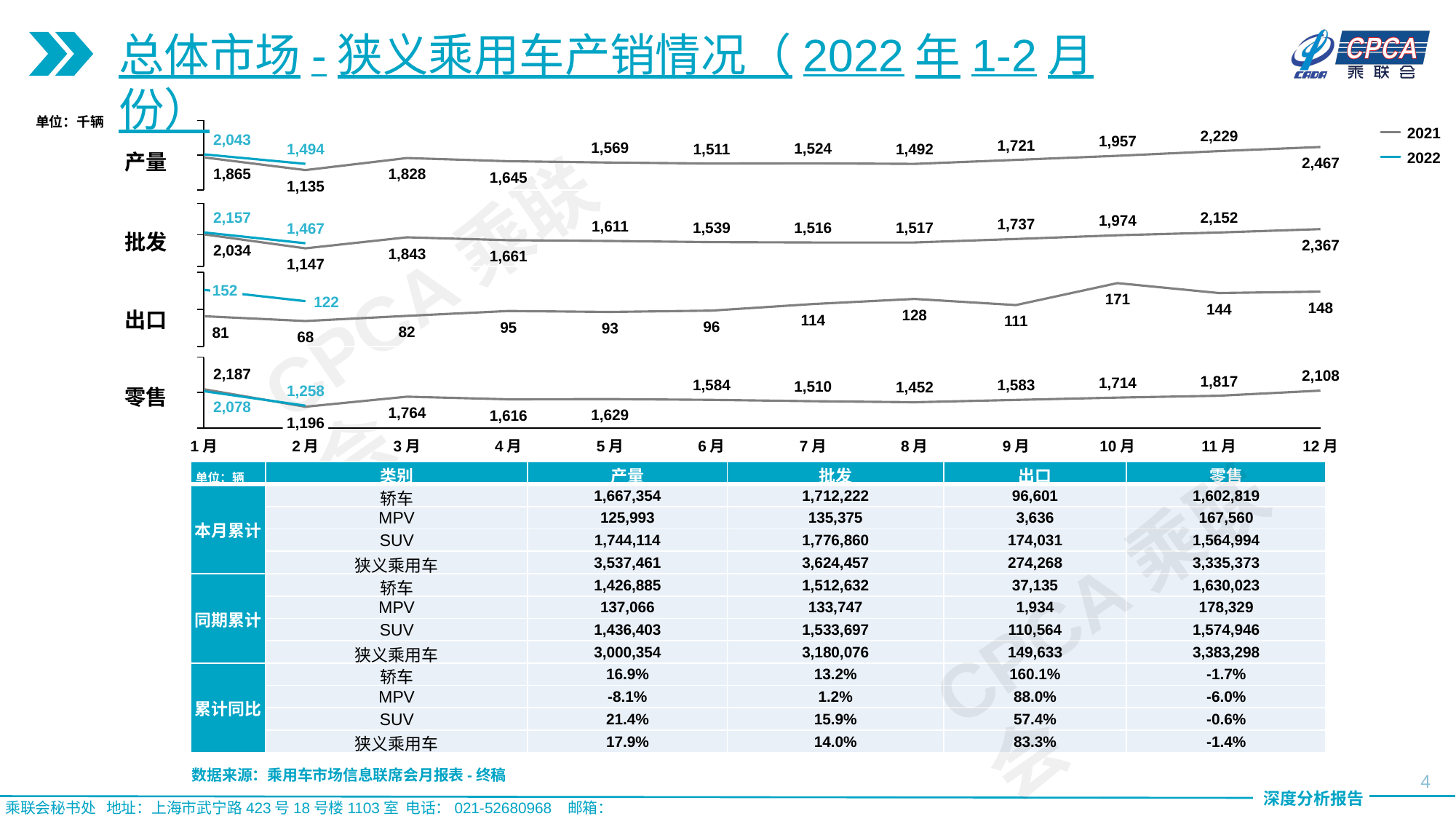

总体市场-狭义乘用车产销情况（2022年1-2月份）
单位：千辆

### Chart

| Category |  |  |
|---|---|---|
2021
2,229
2,043
1,957
1,721
1,569
1,524
1,511
1,494
1,492
产量
2022
2,467
1,865
1,828
1,645
1,135

### Chart

| Category |  |  |
|---|---|---|
2,157
2,152
1,974
CPCA乘联会
1,737
1,611
1,539
1,516
1,517
1,467
批发
2,367
2,034
1,843
1,661
1,147

### Chart

| Category |  |  |
|---|---|---|
152
171
122
148
144
出口
128
114
111
96
95
93
82
81
68

### Chart

| Category |  |  |
|---|---|---|
2,187
2,108
1,817
1,714
1,584
1,583
1,510
1,452
零售
1,258
2,078
1,764
1,629
1,616
1,196
1月
2月
3月
4月
5月
6月
7月
8月
9月
10月
11月
12月
| 单位：辆 | 类别 | 产量 | 批发 | 出口 | 零售 |
| --- | --- | --- | --- | --- | --- |
| 本月累计 | 轿车 | 1,667,354 | 1,712,222 | 96,601 | 1,602,819 |
|  | MPV | 125,993 | 135,375 | 3,636 | 167,560 |
|  | SUV | 1,744,114 | 1,776,860 | 174,031 | 1,564,994 |
|  | 狭义乘用车 | 3,537,461 | 3,624,457 | 274,268 | 3,335,373 |
| 同期累计 | 轿车 | 1,426,885 | 1,512,632 | 37,135 | 1,630,023 |
|  | MPV | 137,066 | 133,747 | 1,934 | 178,329 |
|  | SUV | 1,436,403 | 1,533,697 | 110,564 | 1,574,946 |
|  | 狭义乘用车 | 3,000,354 | 3,180,076 | 149,633 | 3,383,298 |
| 累计同比 | 轿车 | 16.9% | 13.2% | 160.1% | -1.7% |
|  | MPV | -8.1% | 1.2% | 88.0% | -6.0% |
|  | SUV | 21.4% | 15.9% | 57.4% | -0.6% |
|  | 狭义乘用车 | 17.9% | 14.0% | 83.3% | -1.4% |
CPCA乘联会
4
数据来源：乘用车市场信息联席会月报表-终稿